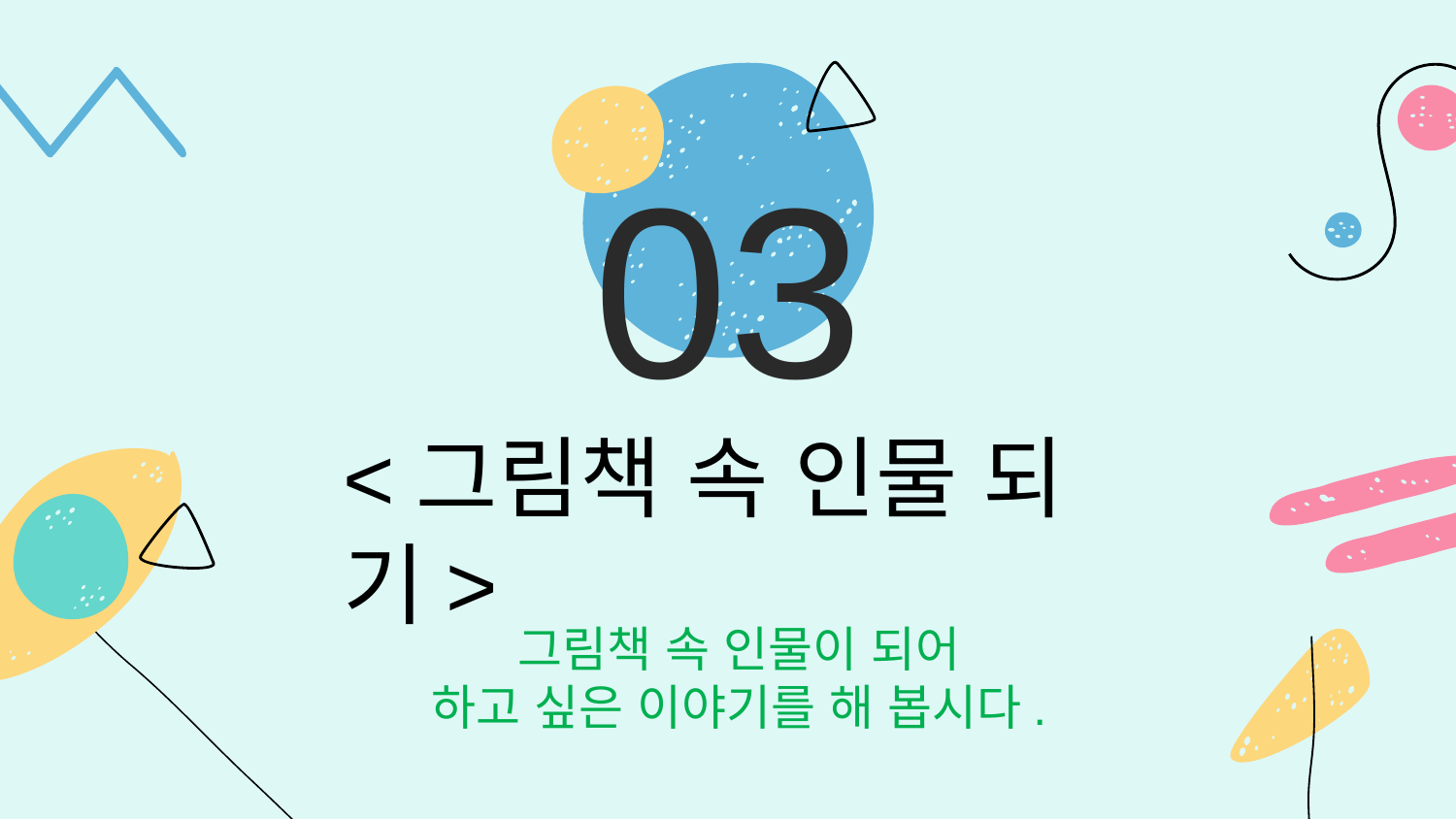

# 03
<그림책 속 인물 되기>
그림책 속 인물이 되어
하고 싶은 이야기를 해 봅시다.